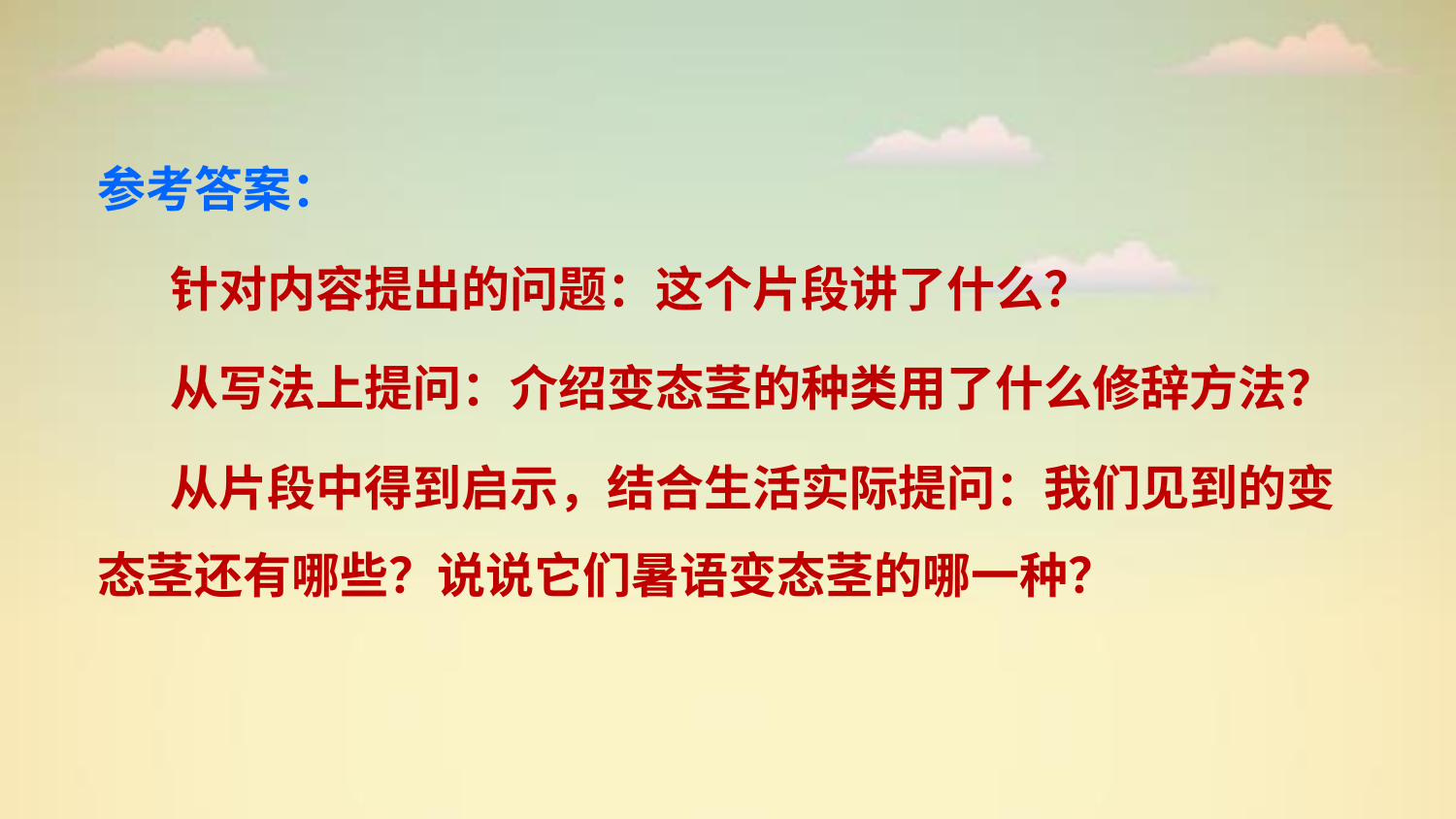

参考答案：
针对内容提出的问题：这个片段讲了什么？
从写法上提问：介绍变态茎的种类用了什么修辞方法？
从片段中得到启示，结合生活实际提问：我们见到的变态茎还有哪些？说说它们暑语变态茎的哪一种？